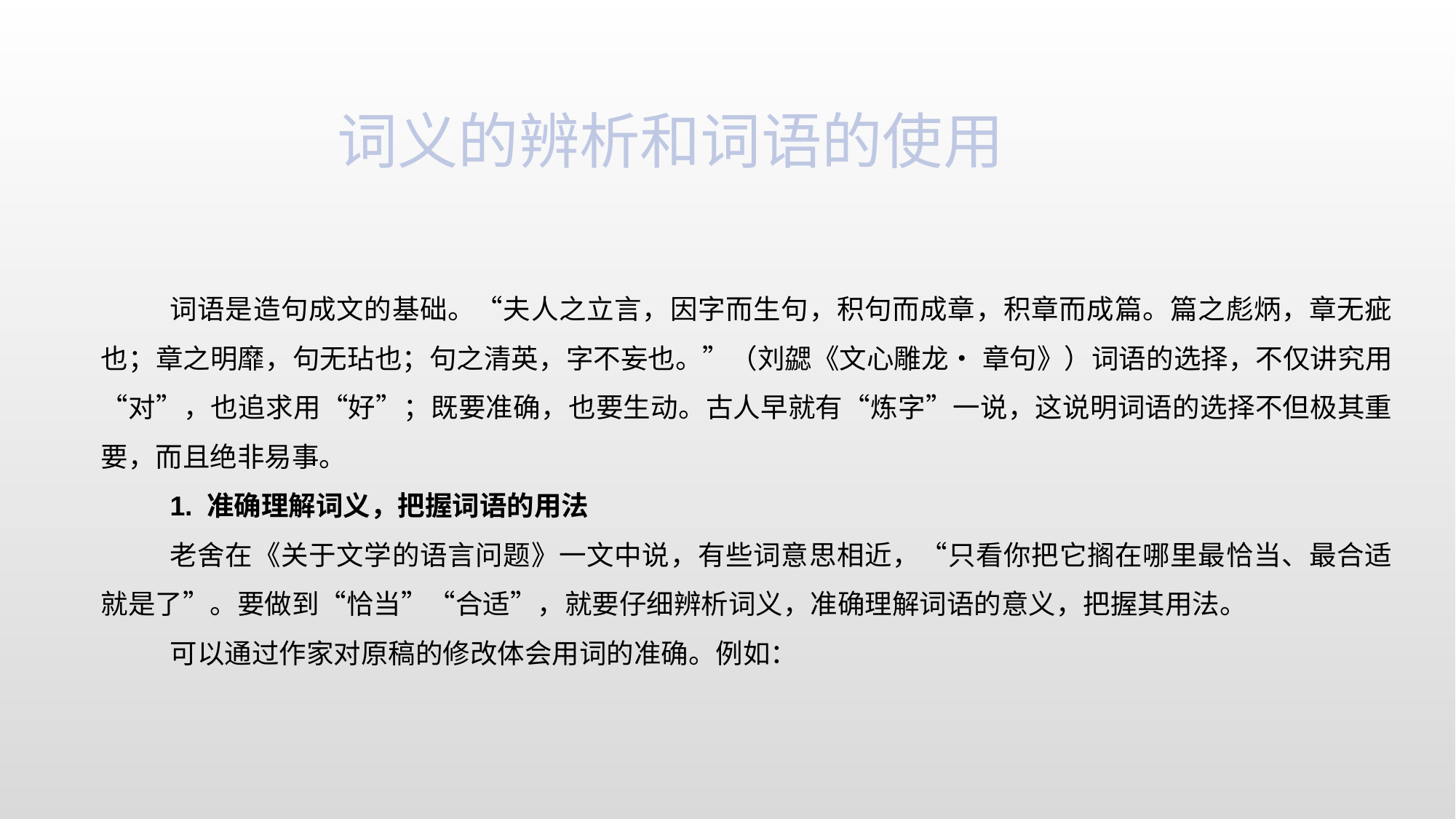

词义的辨析和词语的使用
词语是造句成文的基础。“夫人之立言，因字而生句，积句而成章，积章而成篇。篇之彪炳，章无疵也；章之明靡，句无玷也；句之清英，字不妄也。”（刘勰《文心雕龙• 章句》）词语的选择，不仅讲究用“对”，也追求用“好”；既要准确，也要生动。古人早就有“炼字”一说，这说明词语的选择不但极其重要，而且绝非易事。
1. 准确理解词义，把握词语的用法
老舍在《关于文学的语言问题》一文中说，有些词意思相近，“只看你把它搁在哪里最恰当、最合适就是了”。要做到“恰当”“合适”，就要仔细辨析词义，准确理解词语的意义，把握其用法。
可以通过作家对原稿的修改体会用词的准确。例如：